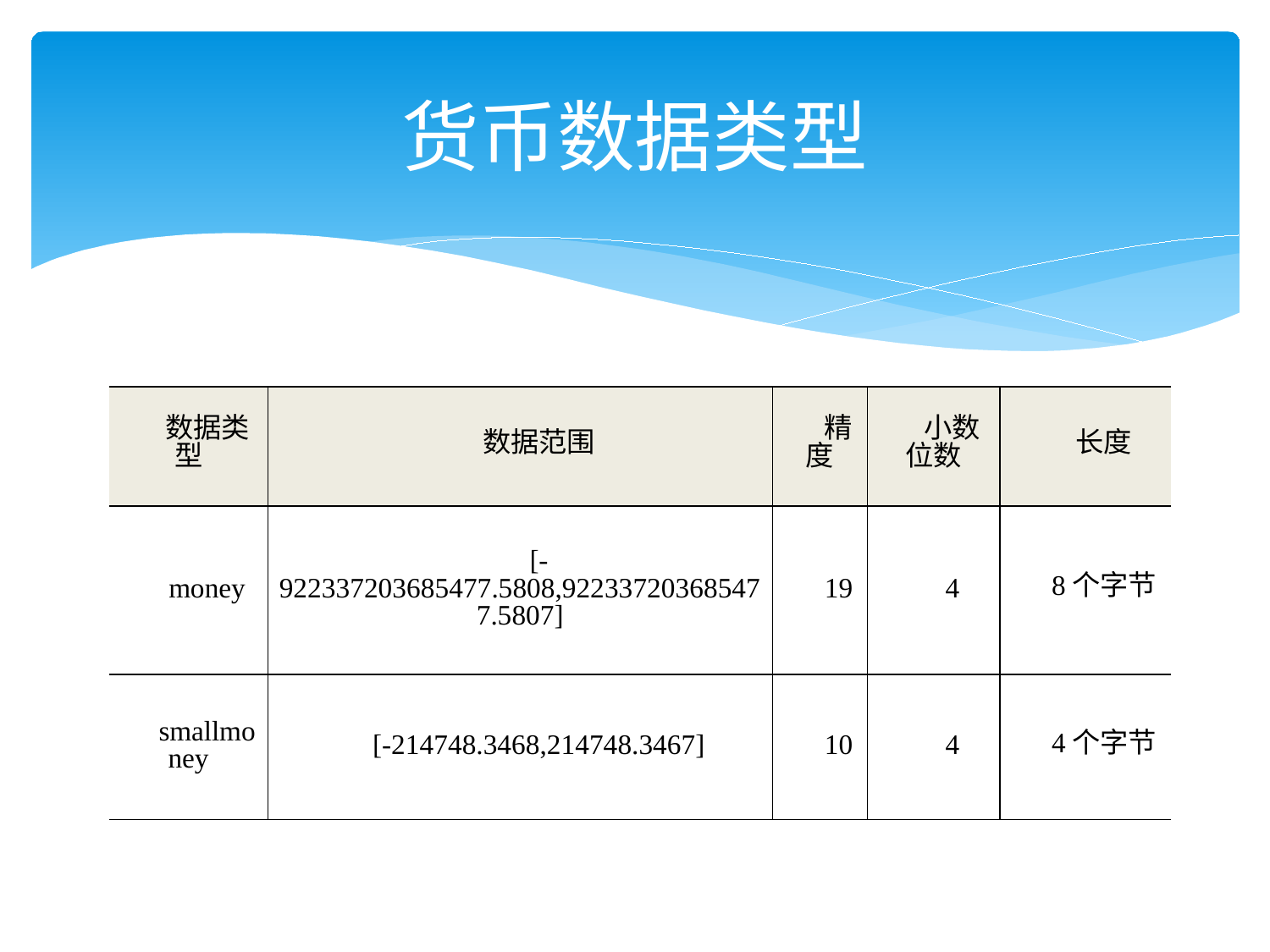

# 货币数据类型
| 数据类型 | 数据范围 | 精度 | 小数位数 | 长度 |
| --- | --- | --- | --- | --- |
| money | [-922337203685477.5808,922337203685477.5807] | 19 | 4 | 8个字节 |
| smallmoney | [-214748.3468,214748.3467] | 10 | 4 | 4个字节 |